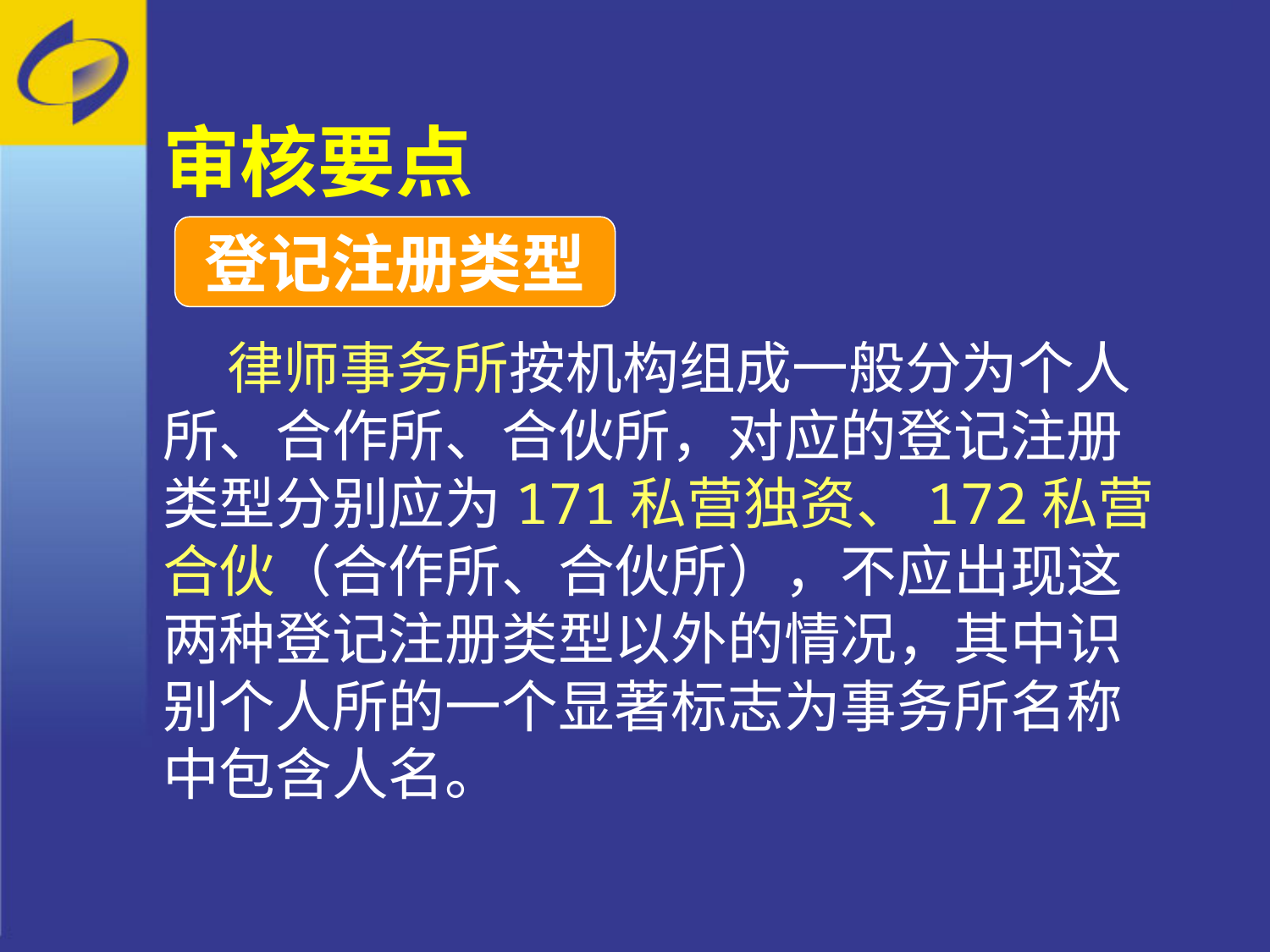

审核要点
登记注册类型
    律师事务所按机构组成一般分为个人所、合作所、合伙所，对应的登记注册类型分别应为171私营独资、172私营合伙（合作所、合伙所），不应出现这两种登记注册类型以外的情况，其中识别个人所的一个显著标志为事务所名称中包含人名。